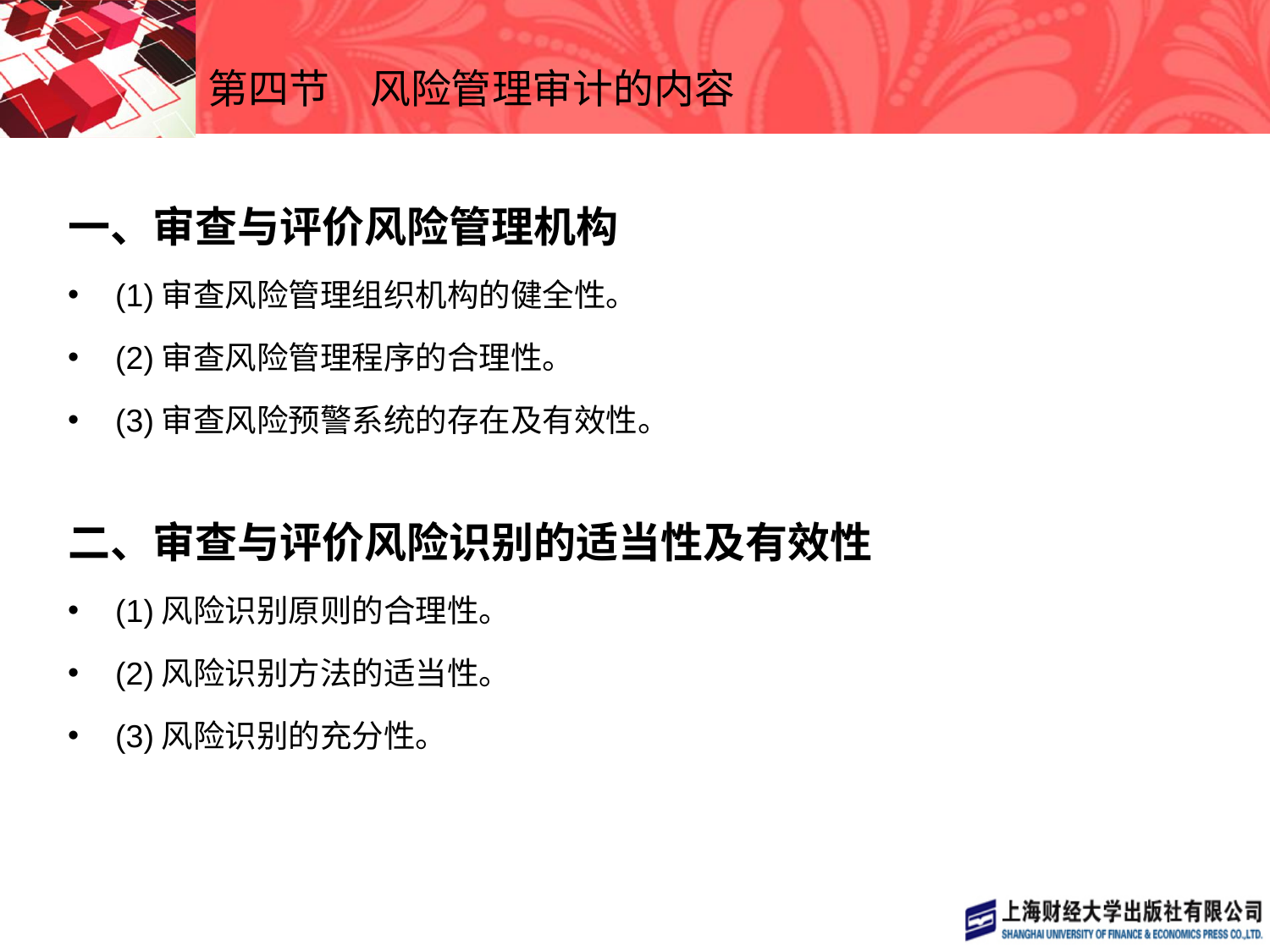

# 第四节　风险管理审计的内容
一、审查与评价风险管理机构
(1)审查风险管理组织机构的健全性。
(2)审查风险管理程序的合理性。
(3)审查风险预警系统的存在及有效性。

二、审查与评价风险识别的适当性及有效性
(1)风险识别原则的合理性。
(2)风险识别方法的适当性。
(3)风险识别的充分性。